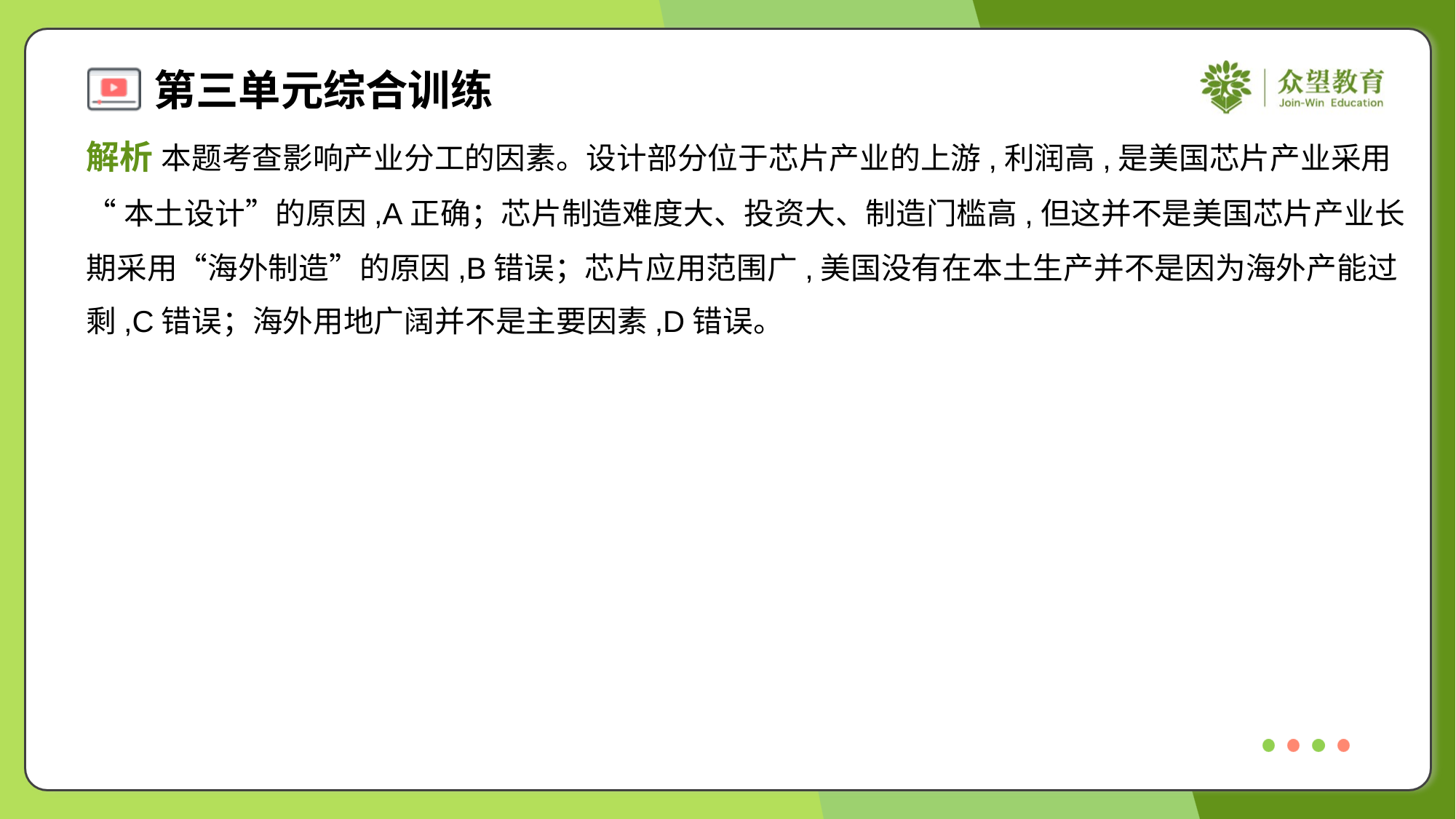

解析 本题考查影响产业分工的因素。设计部分位于芯片产业的上游,利润高,是美国芯片产业采用
“本土设计”的原因,A正确；芯片制造难度大、投资大、制造门槛高,但这并不是美国芯片产业长
期采用“海外制造”的原因,B错误；芯片应用范围广,美国没有在本土生产并不是因为海外产能过
剩,C错误；海外用地广阔并不是主要因素,D错误。